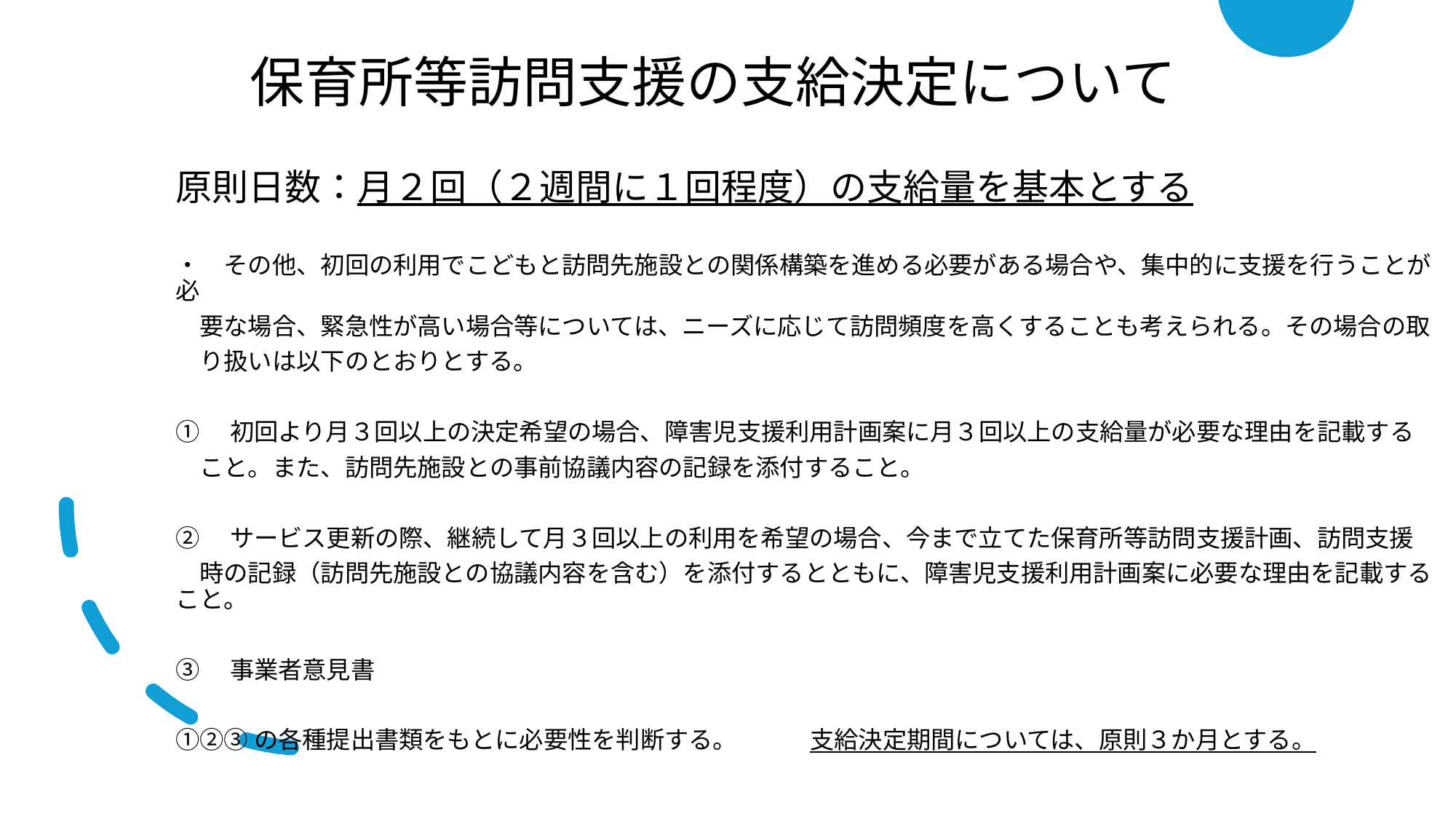

保育所等訪問支援の支給決定について
原則日数：月２回（２週間に１回程度）の支給量を基本とする

・　その他、初回の利用でこどもと訪問先施設との関係構築を進める必要がある場合や、集中的に支援を行うことが必
　要な場合、緊急性が高い場合等については、ニーズに応じて訪問頻度を高くすることも考えられる。その場合の取
　り扱いは以下のとおりとする。

①　初回より月３回以上の決定希望の場合、障害児支援利用計画案に月３回以上の支給量が必要な理由を記載する
　こと。また、訪問先施設との事前協議内容の記録を添付すること。

②　サービス更新の際、継続して月３回以上の利用を希望の場合、今まで立てた保育所等訪問支援計画、訪問支援
　時の記録（訪問先施設との協議内容を含む）を添付するとともに、障害児支援利用計画案に必要な理由を記載すること。

③　事業者意見書

①②③の各種提出書類をもとに必要性を判断する。　　　支給決定期間については、原則３か月とする。